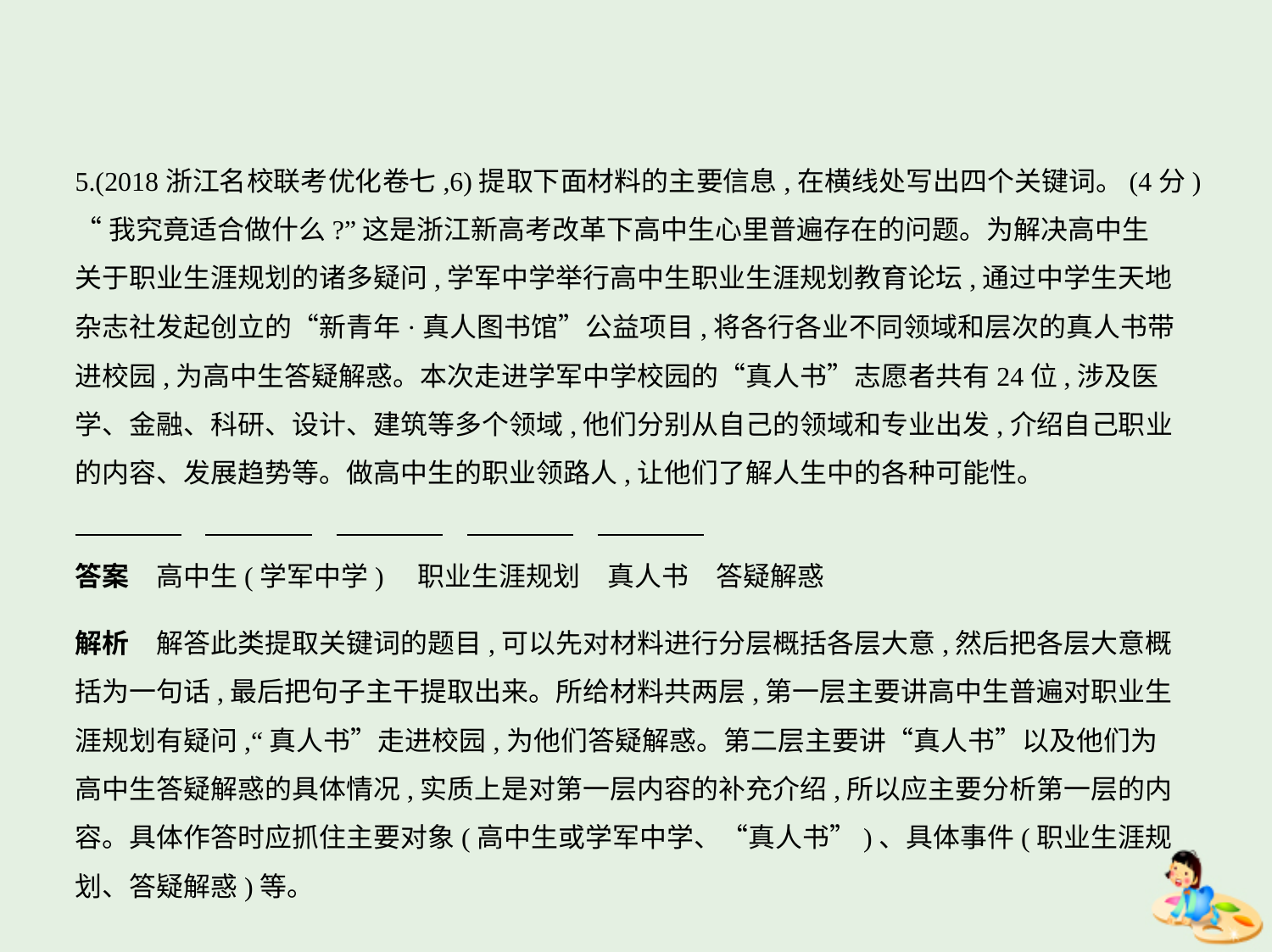

5.(2018浙江名校联考优化卷七,6)提取下面材料的主要信息,在横线处写出四个关键词。(4分)
“我究竟适合做什么?”这是浙江新高考改革下高中生心里普遍存在的问题。为解决高中生
关于职业生涯规划的诸多疑问,学军中学举行高中生职业生涯规划教育论坛,通过中学生天地
杂志社发起创立的“新青年·真人图书馆”公益项目,将各行各业不同领域和层次的真人书带
进校园,为高中生答疑解惑。本次走进学军中学校园的“真人书”志愿者共有24位,涉及医
学、金融、科研、设计、建筑等多个领域,他们分别从自己的领域和专业出发,介绍自己职业
的内容、发展趋势等。做高中生的职业领路人,让他们了解人生中的各种可能性。

答案　高中生(学军中学)　职业生涯规划　真人书　答疑解惑
解析　解答此类提取关键词的题目,可以先对材料进行分层概括各层大意,然后把各层大意概
括为一句话,最后把句子主干提取出来。所给材料共两层,第一层主要讲高中生普遍对职业生
涯规划有疑问,“真人书”走进校园,为他们答疑解惑。第二层主要讲“真人书”以及他们为
高中生答疑解惑的具体情况,实质上是对第一层内容的补充介绍,所以应主要分析第一层的内
容。具体作答时应抓住主要对象(高中生或学军中学、“真人书”)、具体事件(职业生涯规
划、答疑解惑)等。